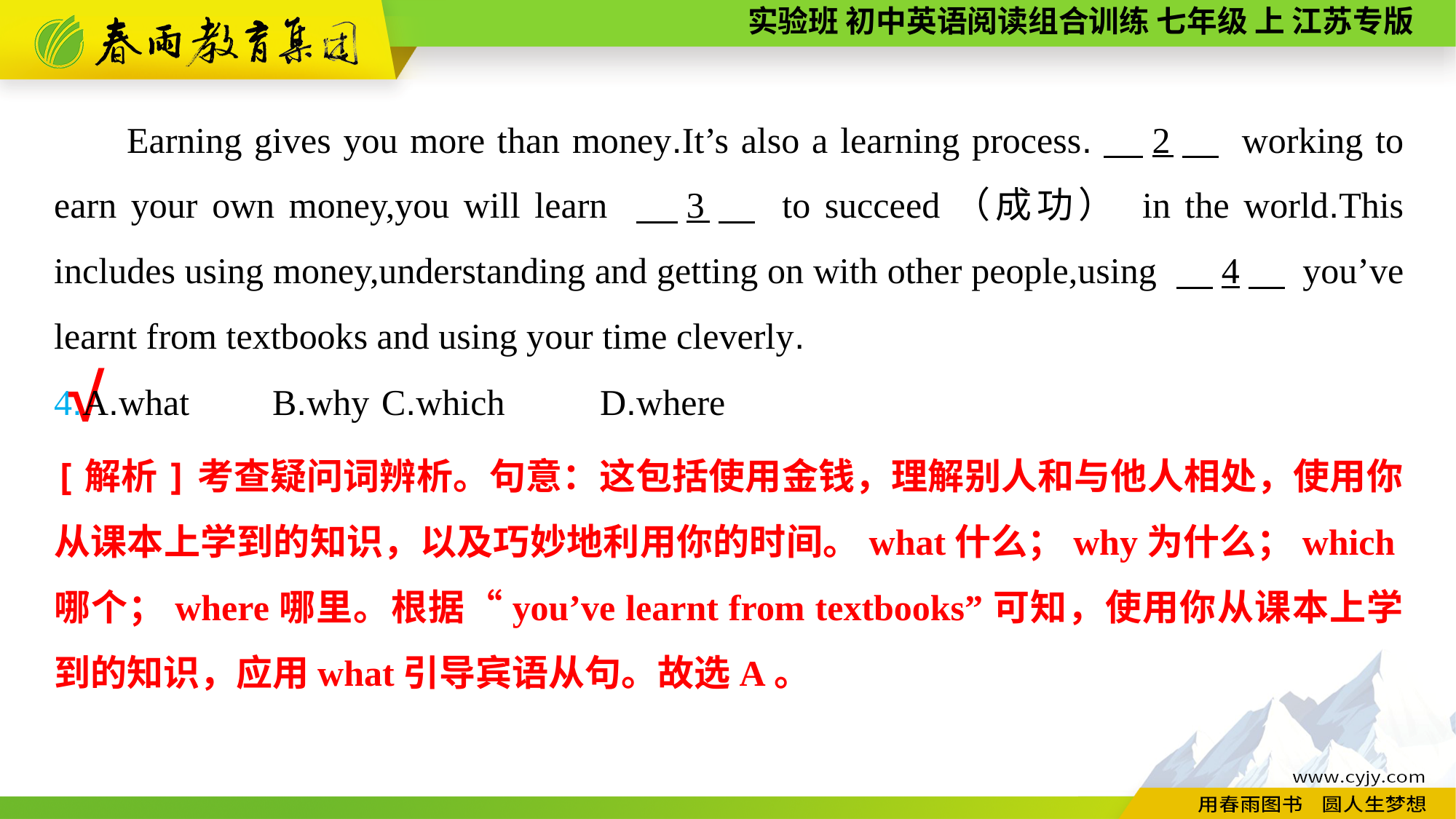

Earning gives you more than money.It’s also a learning process.　2　 working to earn your own money,you will learn 　3　 to succeed（成功） in the world.This includes using money,understanding and getting on with other people,using 　4　 you’ve learnt from textbooks and using your time cleverly.
4.A.what	B.why	C.which	D.where
√
[解析]考查疑问词辨析。句意：这包括使用金钱，理解别人和与他人相处，使用你从课本上学到的知识，以及巧妙地利用你的时间。what什么；why为什么；which哪个；where哪里。根据“you’ve learnt from textbooks”可知，使用你从课本上学到的知识，应用what引导宾语从句。故选A。